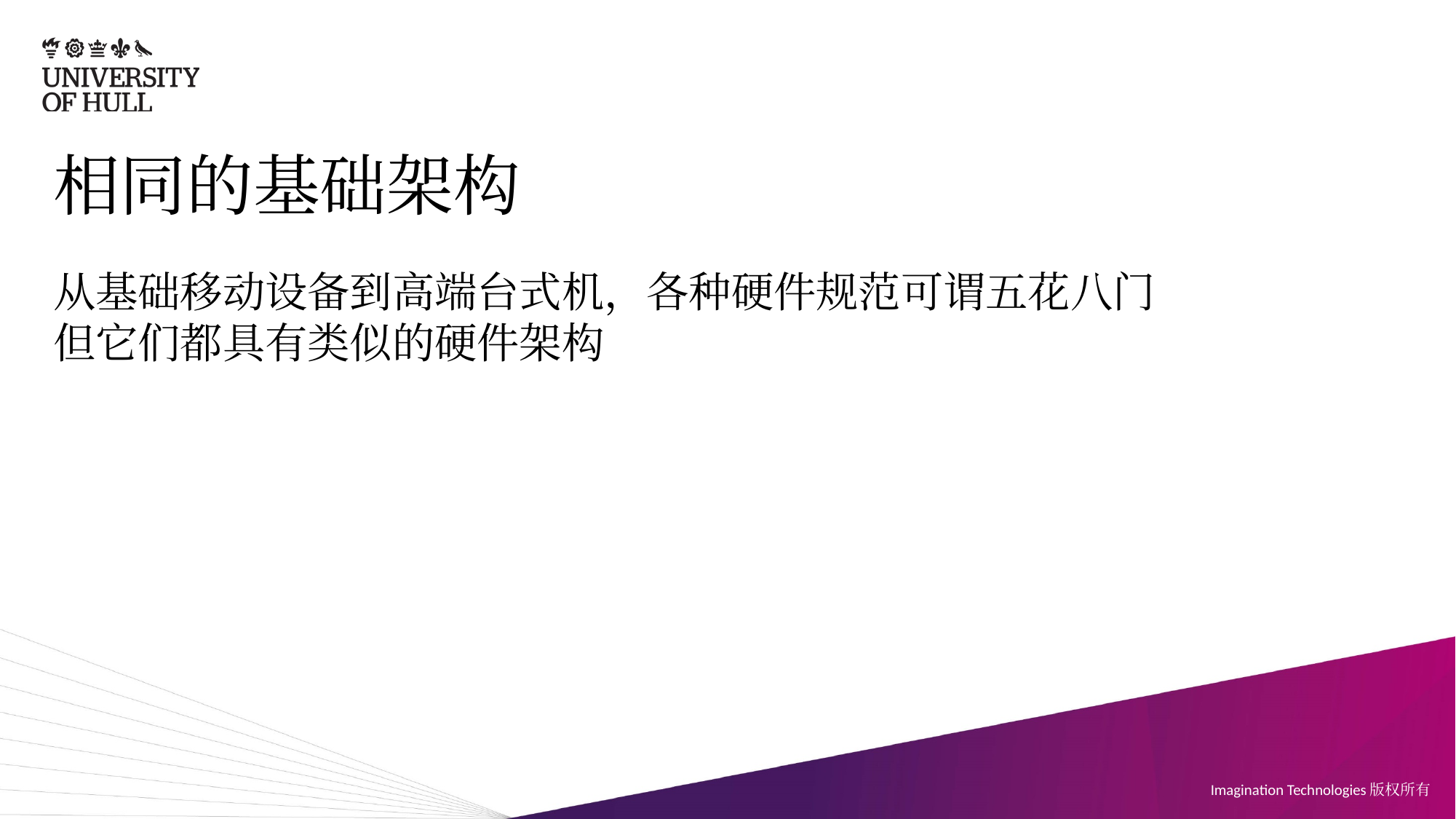

# 相同的基础架构
从基础移动设备到高端台式机，各种硬件规范可谓五花八门
但它们都具有类似的硬件架构